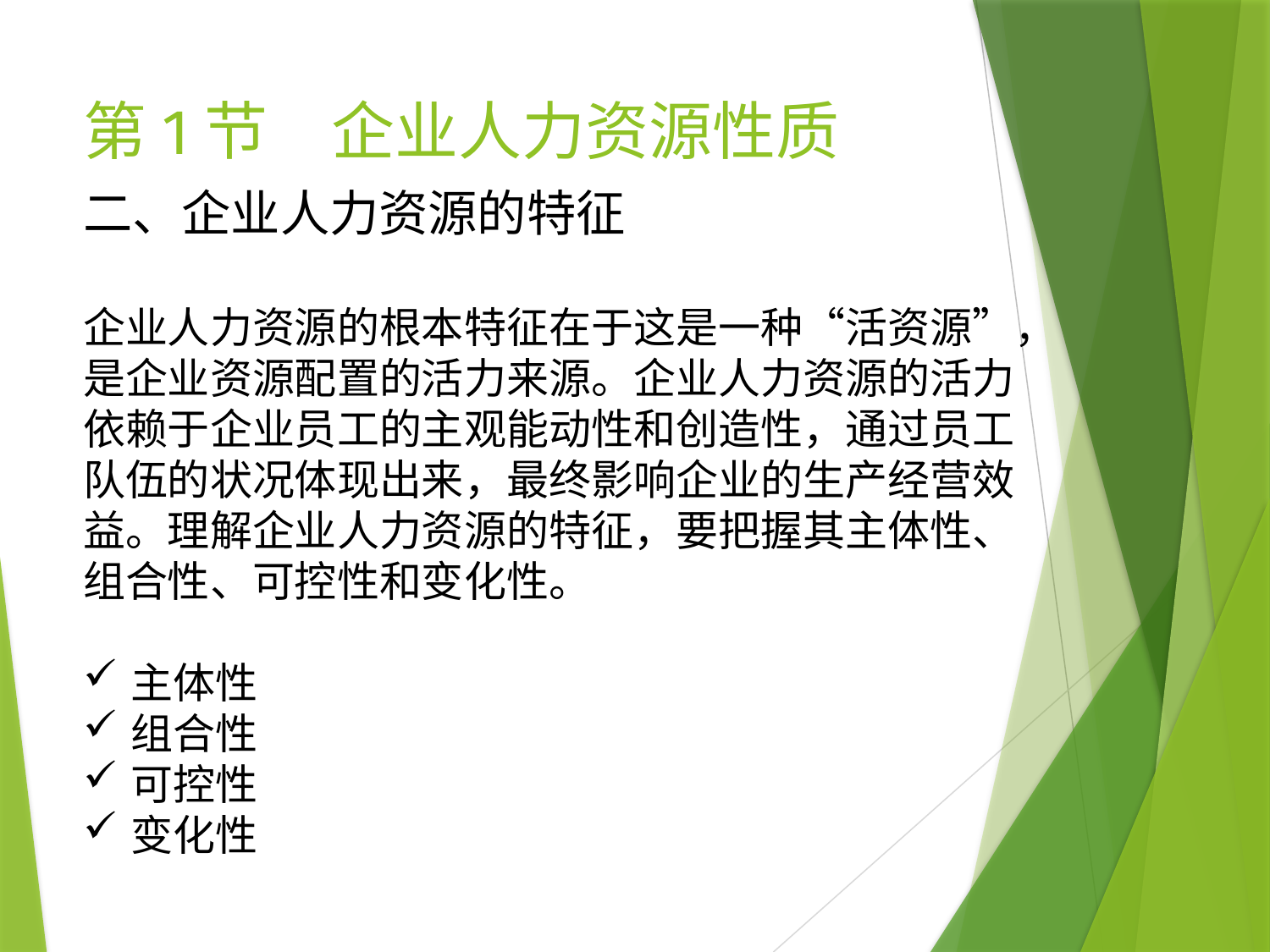

# 第1节　企业人力资源性质
二、企业人力资源的特征

企业人力资源的根本特征在于这是一种“活资源”，是企业资源配置的活力来源。企业人力资源的活力依赖于企业员工的主观能动性和创造性，通过员工队伍的状况体现出来，最终影响企业的生产经营效益。理解企业人力资源的特征，要把握其主体性、组合性、可控性和变化性。

主体性
组合性
可控性
变化性